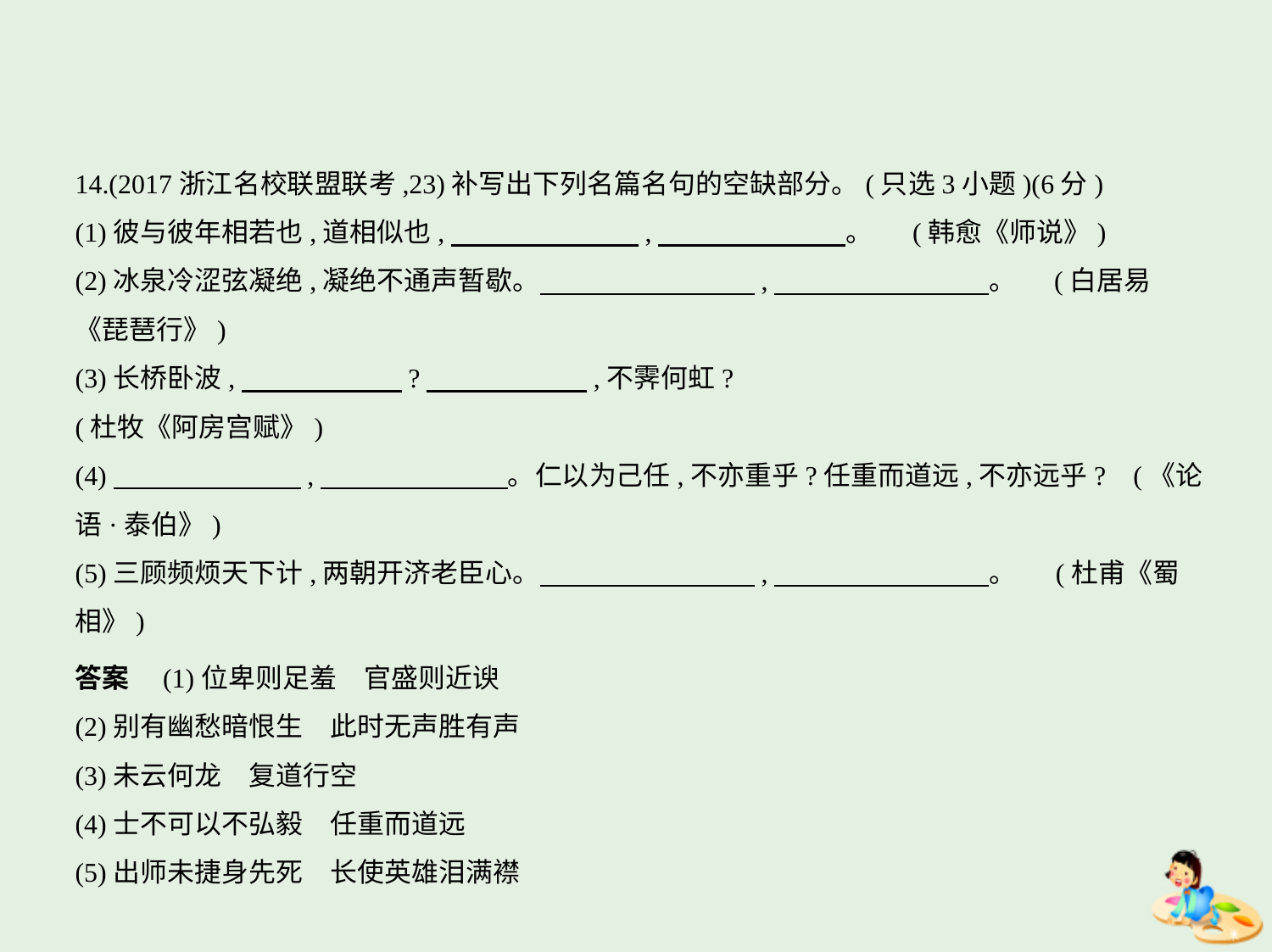

14.(2017浙江名校联盟联考,23)补写出下列名篇名句的空缺部分。(只选3小题)(6分)
(1)彼与彼年相若也,道相似也,　　　　　　    ,　　　　　　    。  (韩愈《师说》)
(2)冰泉冷涩弦凝绝,凝绝不通声暂歇。　　　　　　　    ,　　　　　　　    。  (白居易
《琵琶行》)
(3)长桥卧波,　　　　　    ?　　　　　    ,不霁何虹?
(杜牧《阿房宫赋》)
(4)　　　　　　    ,　　　　　　    。仁以为己任,不亦重乎?任重而道远,不亦远乎? (《论
语·泰伯》)
(5)三顾频烦天下计,两朝开济老臣心。　　　　　　　    ,　　　　　　　    。  (杜甫《蜀
相》)
答案　(1)位卑则足羞　官盛则近谀
(2)别有幽愁暗恨生　此时无声胜有声
(3)未云何龙　复道行空
(4)士不可以不弘毅　任重而道远
(5)出师未捷身先死　长使英雄泪满襟